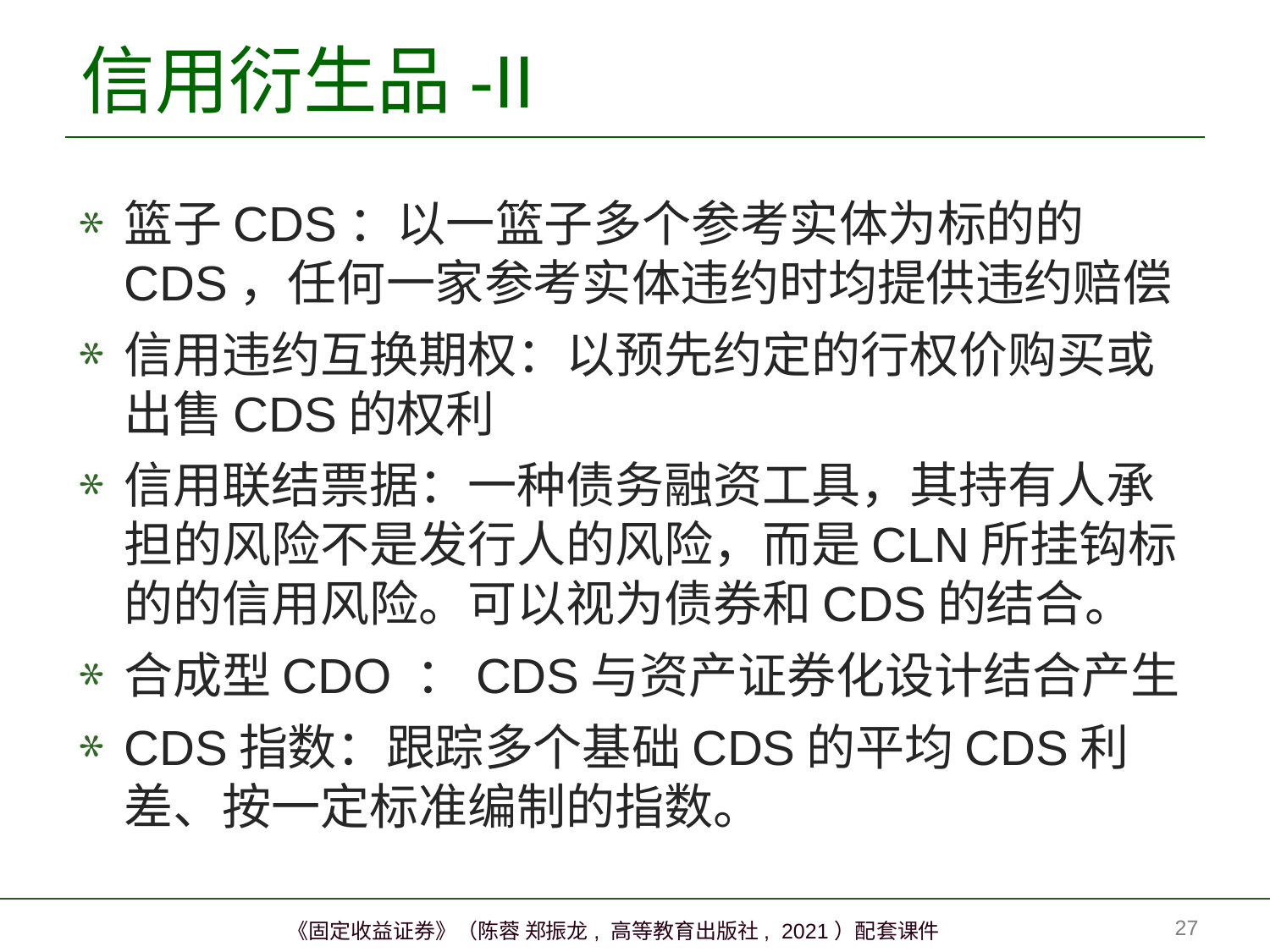

# 信用衍生品-II
篮子CDS：以一篮子多个参考实体为标的的CDS，任何一家参考实体违约时均提供违约赔偿
信用违约互换期权：以预先约定的行权价购买或出售CDS的权利
信用联结票据：一种债务融资工具，其持有人承担的风险不是发行人的风险，而是CLN所挂钩标的的信用风险。可以视为债券和CDS的结合。
合成型CDO ：CDS与资产证券化设计结合产生
CDS指数：跟踪多个基础CDS的平均CDS利差、按一定标准编制的指数。
27